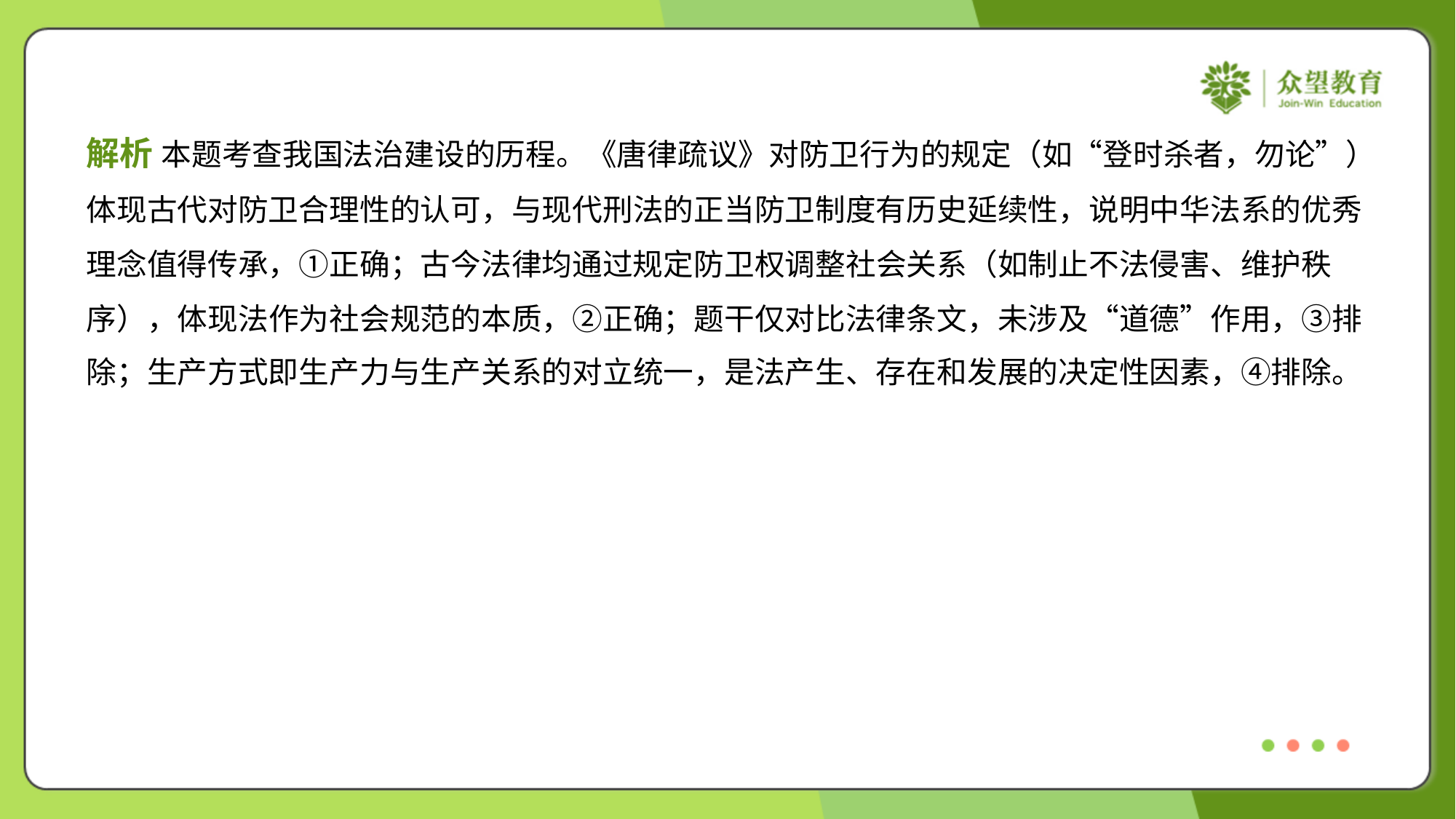

解析 本题考查我国法治建设的历程。《唐律疏议》对防卫行为的规定（如“登时杀者，勿论”）
体现古代对防卫合理性的认可，与现代刑法的正当防卫制度有历史延续性，说明中华法系的优秀
理念值得传承，①正确；古今法律均通过规定防卫权调整社会关系（如制止不法侵害、维护秩
序），体现法作为社会规范的本质，②正确；题干仅对比法律条文，未涉及“道德”作用，③排
除；生产方式即生产力与生产关系的对立统一，是法产生、存在和发展的决定性因素，④排除。